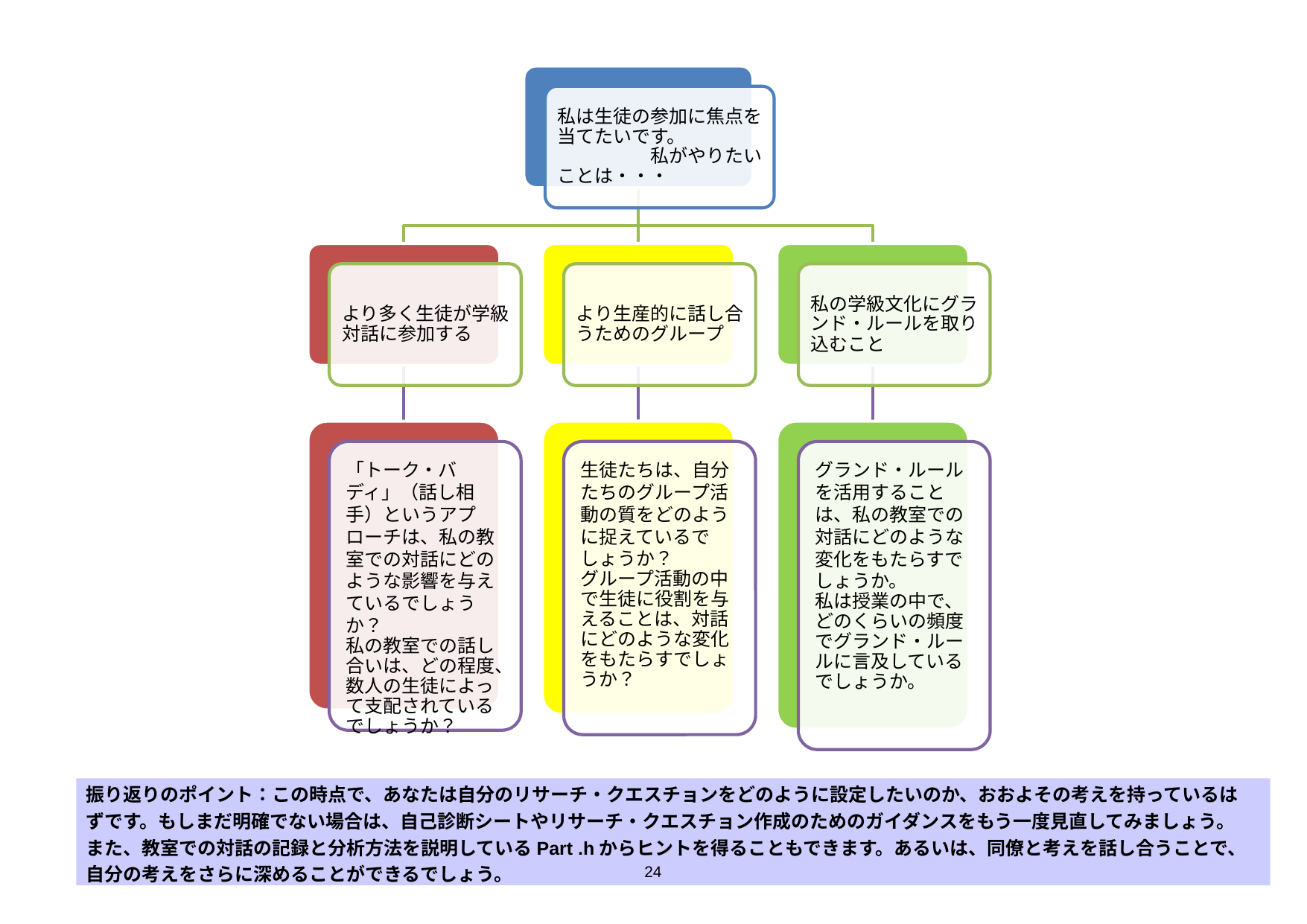

私は生徒の参加に焦点を当てたいです。　　　　　　　　　私がやりたいことは・・・
より多く生徒が学級対話に参加する
「トーク・バディ」（話し相手）というアプローチは、私の教室での対話にどのような影響を与えているでしょうか？
私の教室での話し合いは、どの程度、数人の生徒によって支配されているでしょうか？
より生産的に話し合うためのグループ
生徒たちは、自分たちのグループ活動の質をどのように捉えているでしょうか？
グループ活動の中で生徒に役割を与えることは、対話にどのような変化をもたらすでしょうか？
私の学級文化にグランド・ルールを取り込むこと
グランド・ルールを活用することは、私の教室での対話にどのような変化をもたらすでしょうか。
私は授業の中で、どのくらいの頻度でグランド・ルールに言及しているでしょうか。

振り返りのポイント：この時点で、あなたは自分のリサーチ・クエスチョンをどのように設定したいのか、おおよその考えを持っているはずです。もしまだ明確でない場合は、自己診断シートやリサーチ・クエスチョン作成のためのガイダンスをもう一度見直してみましょう。また、教室での対話の記録と分析方法を説明しているPart .hからヒントを得ることもできます。あるいは、同僚と考えを話し合うことで、自分の考えをさらに深めることができるでしょう。
24